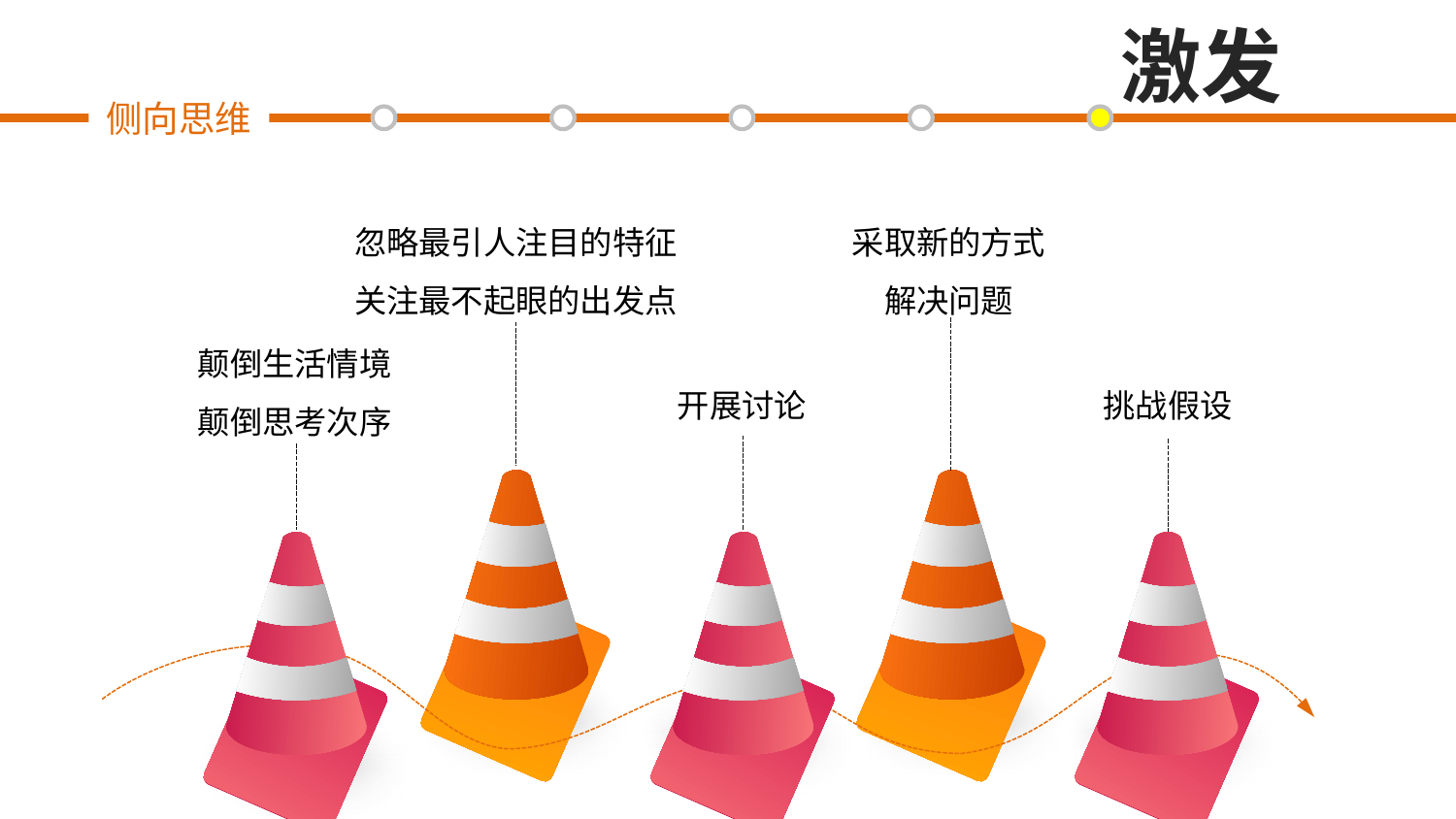

激发
侧向思维

忽略最引人注目的特征
关注最不起眼的出发点
采取新的方式
解决问题
颠倒生活情境
颠倒思考次序
开展讨论
挑战假设